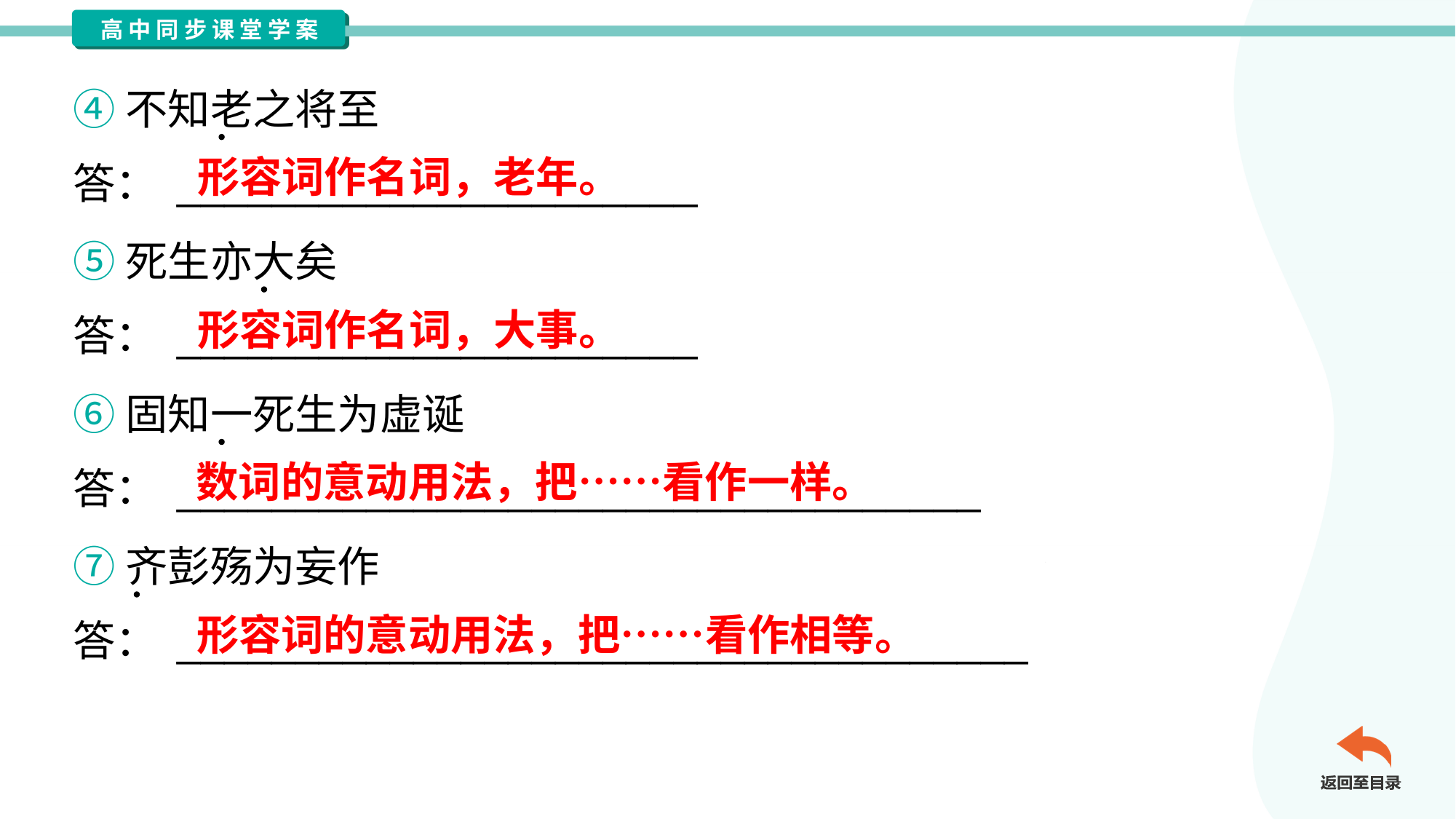

④不知老之将至
答： ______________________
形容词作名词，老年。

⑤死生亦大矣
答： ______________________
形容词作名词，大事。

⑥固知一死生为虚诞
答： __________________________________
数词的意动用法，把……看作一样。

⑦齐彭殇为妄作
答： ____________________________________
形容词的意动用法，把……看作相等。